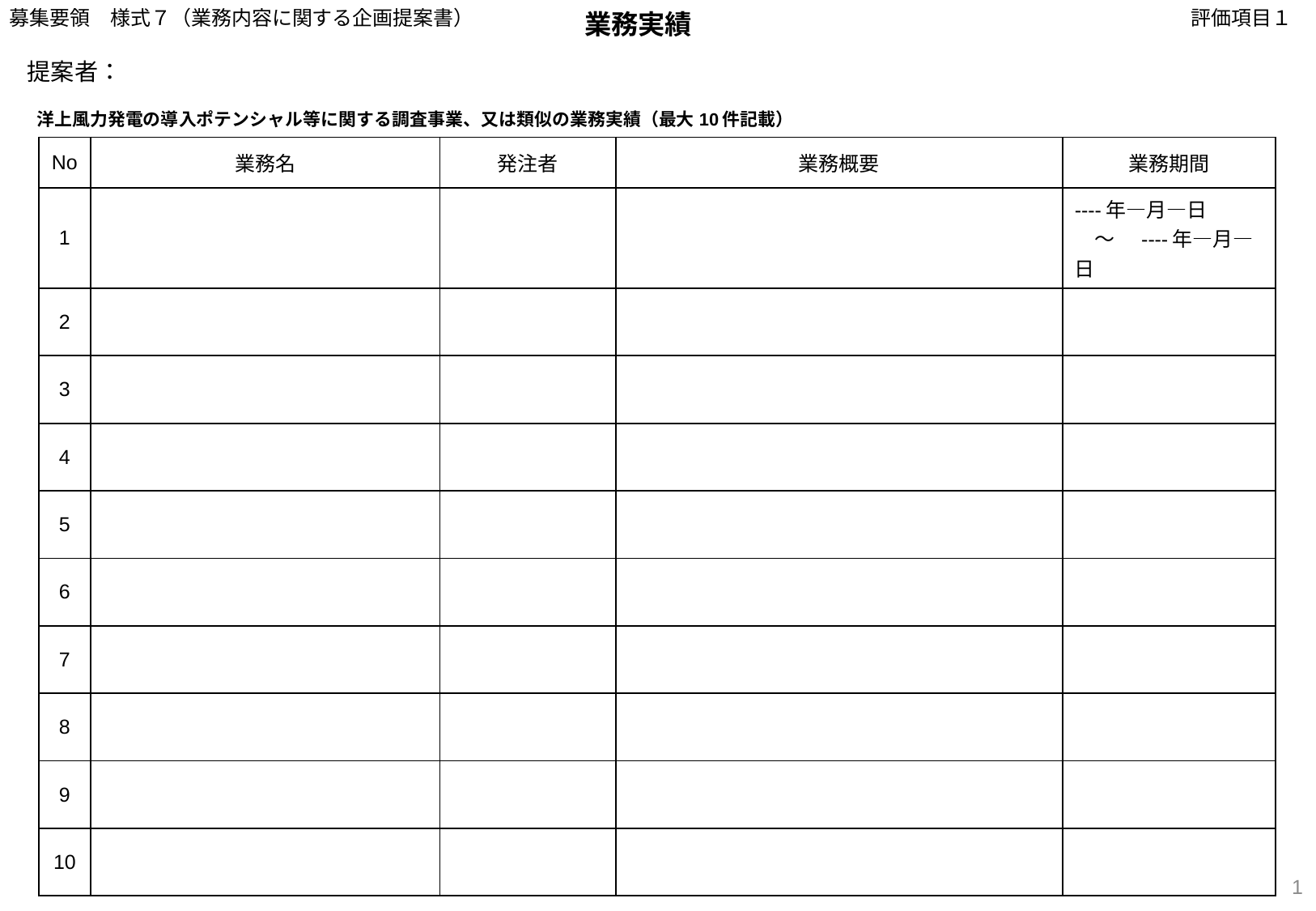

募集要領　様式７（業務内容に関する企画提案書）
業務実績
評価項目１
提案者：
洋上風力発電の導入ポテンシャル等に関する調査事業、又は類似の業務実績（最大10件記載）
| No | 業務名 | 発注者 | 業務概要 | 業務期間 |
| --- | --- | --- | --- | --- |
| 1 |  |  |  | ----年—月—日 　～　----年—月—日 |
| 2 |  |  |  |  |
| 3 |  |  |  |  |
| 4 |  |  |  |  |
| 5 |  |  |  |  |
| 6 |  |  |  |  |
| 7 |  |  |  |  |
| 8 |  |  |  |  |
| 9 |  |  |  |  |
| 10 |  |  |  |  |
1